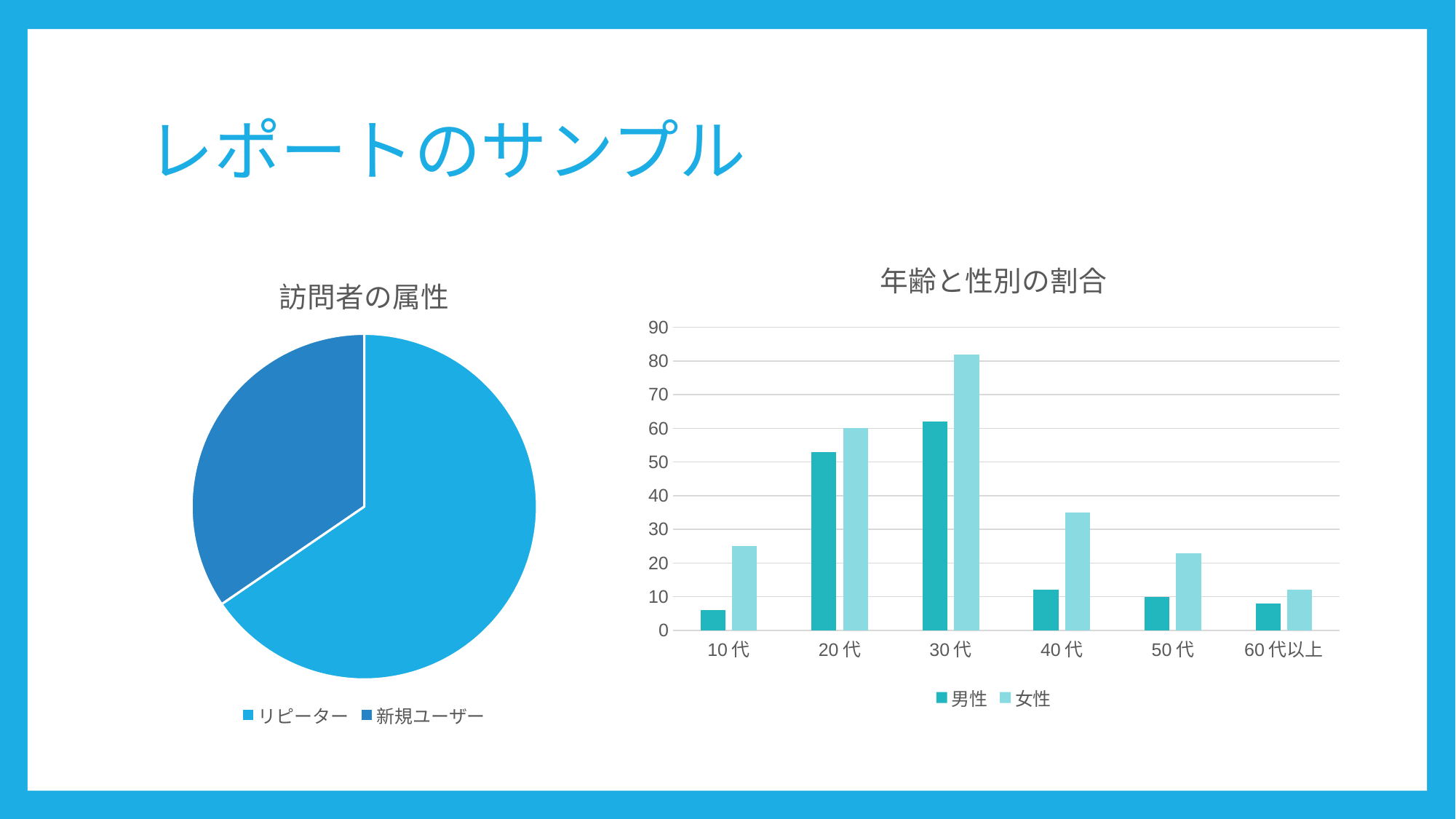

# レポートのサンプル

### Chart: 年齢と性別の割合

| Category | 男性 | 女性 |
|---|---|---|
| 10代 | 6.0 | 25.0 |
| 20代 | 53.0 | 60.0 |
| 30代 | 62.0 | 82.0 |
| 40代 | 12.0 | 35.0 |
| 50代 | 10.0 | 23.0 |
| 60代以上 | 8.0 | 12.0 |

### Chart:

| Category | 訪問者の属性 |
|---|---|
| リピーター | 72.0 |
| 新規ユーザー | 38.0 |